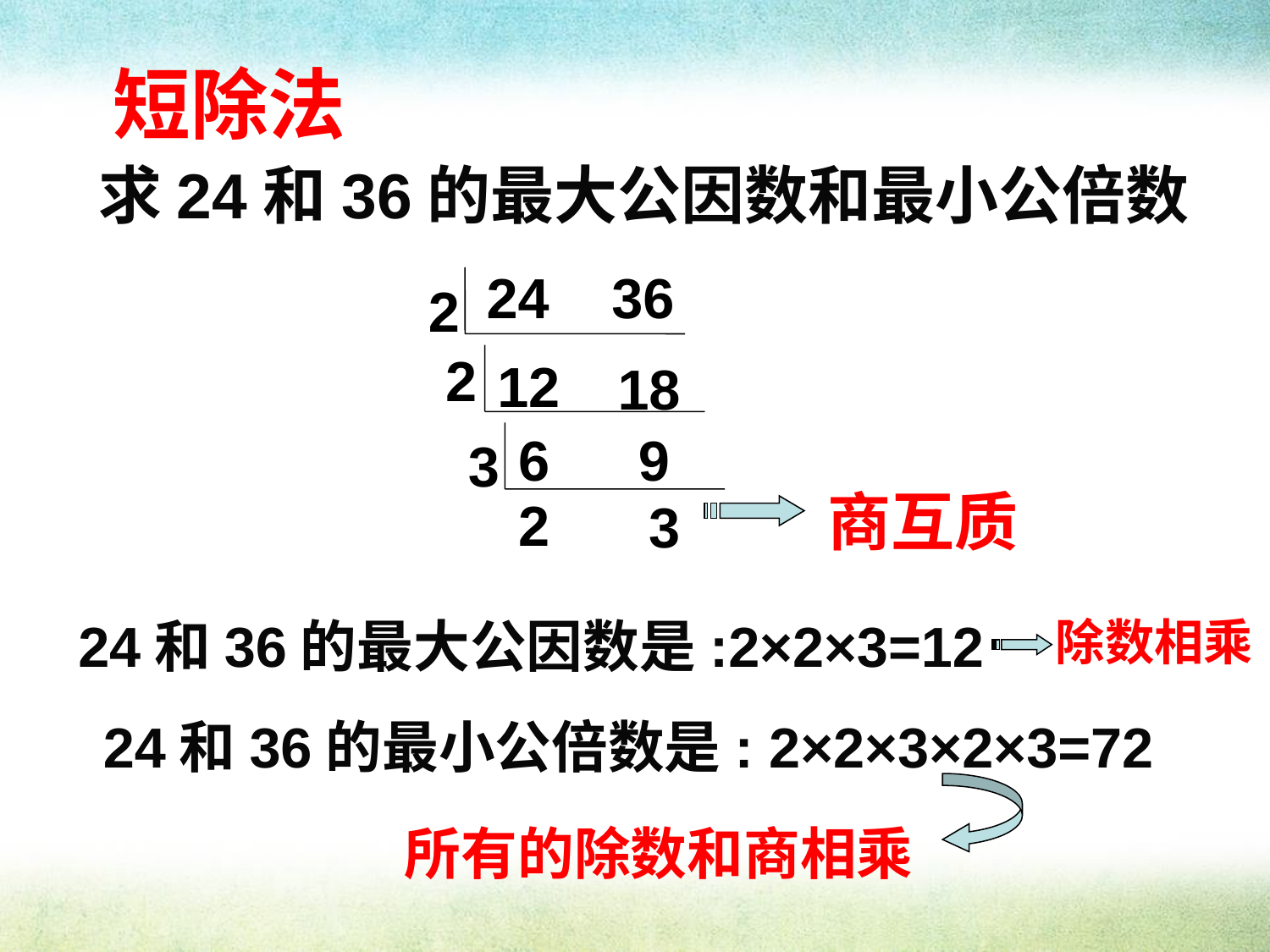

短除法
求24和36的最大公因数和最小公倍数
24    36

2
2

12
18
6
9

3
2
3
商互质

24和36的最大公因数是:2×2×3=12
除数相乘

24和36的最小公倍数是: 2×2×3×2×3=72

所有的除数和商相乘